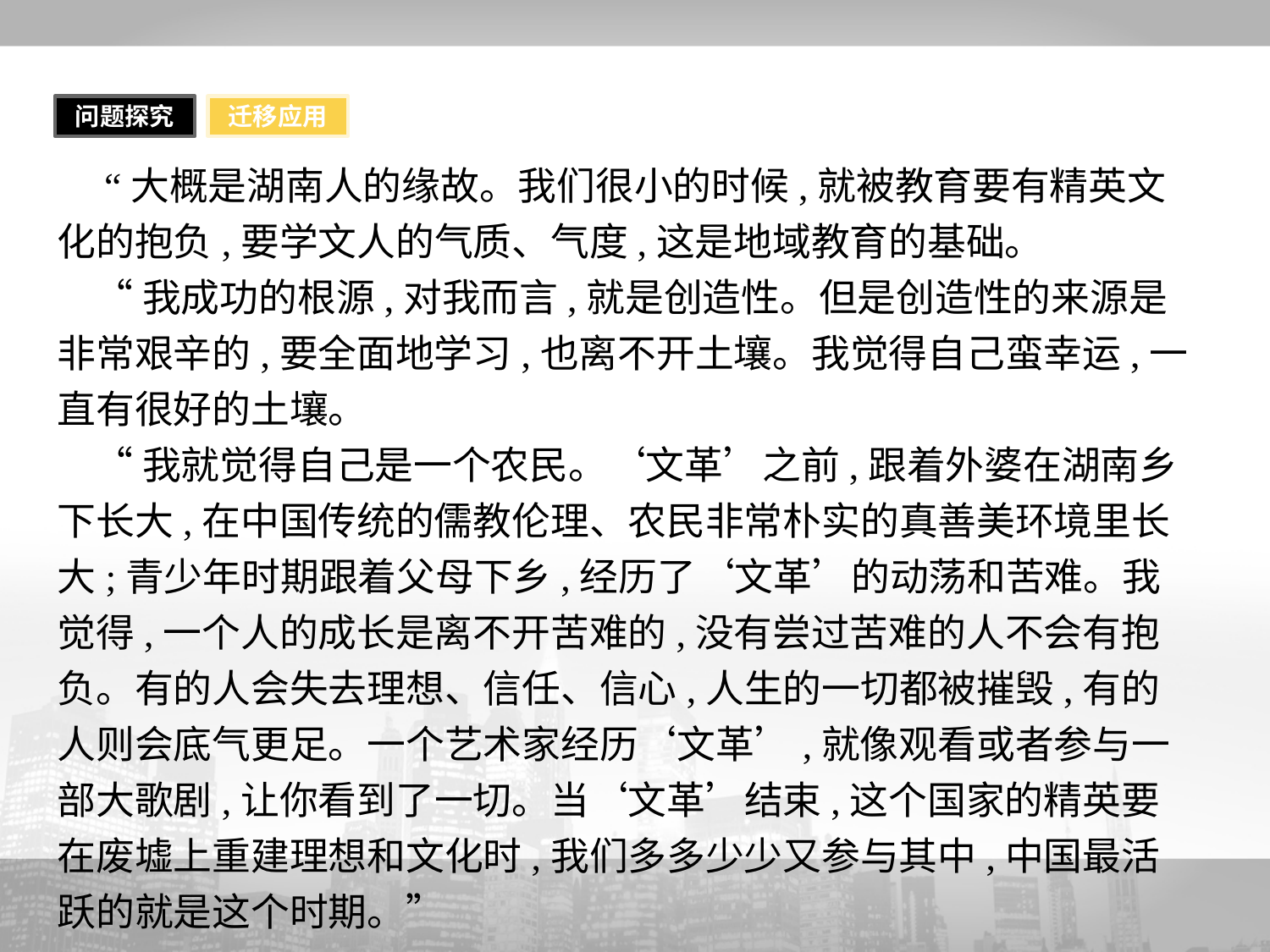

问题探究
迁移应用
 “大概是湖南人的缘故。我们很小的时候,就被教育要有精英文化的抱负,要学文人的气质、气度,这是地域教育的基础。
“我成功的根源,对我而言,就是创造性。但是创造性的来源是非常艰辛的,要全面地学习,也离不开土壤。我觉得自己蛮幸运,一直有很好的土壤。
“我就觉得自己是一个农民。‘文革’之前,跟着外婆在湖南乡下长大,在中国传统的儒教伦理、农民非常朴实的真善美环境里长大;青少年时期跟着父母下乡,经历了‘文革’的动荡和苦难。我觉得,一个人的成长是离不开苦难的,没有尝过苦难的人不会有抱负。有的人会失去理想、信任、信心,人生的一切都被摧毁,有的人则会底气更足。一个艺术家经历‘文革’,就像观看或者参与一部大歌剧,让你看到了一切。当‘文革’结束,这个国家的精英要在废墟上重建理想和文化时,我们多多少少又参与其中,中国最活跃的就是这个时期。”